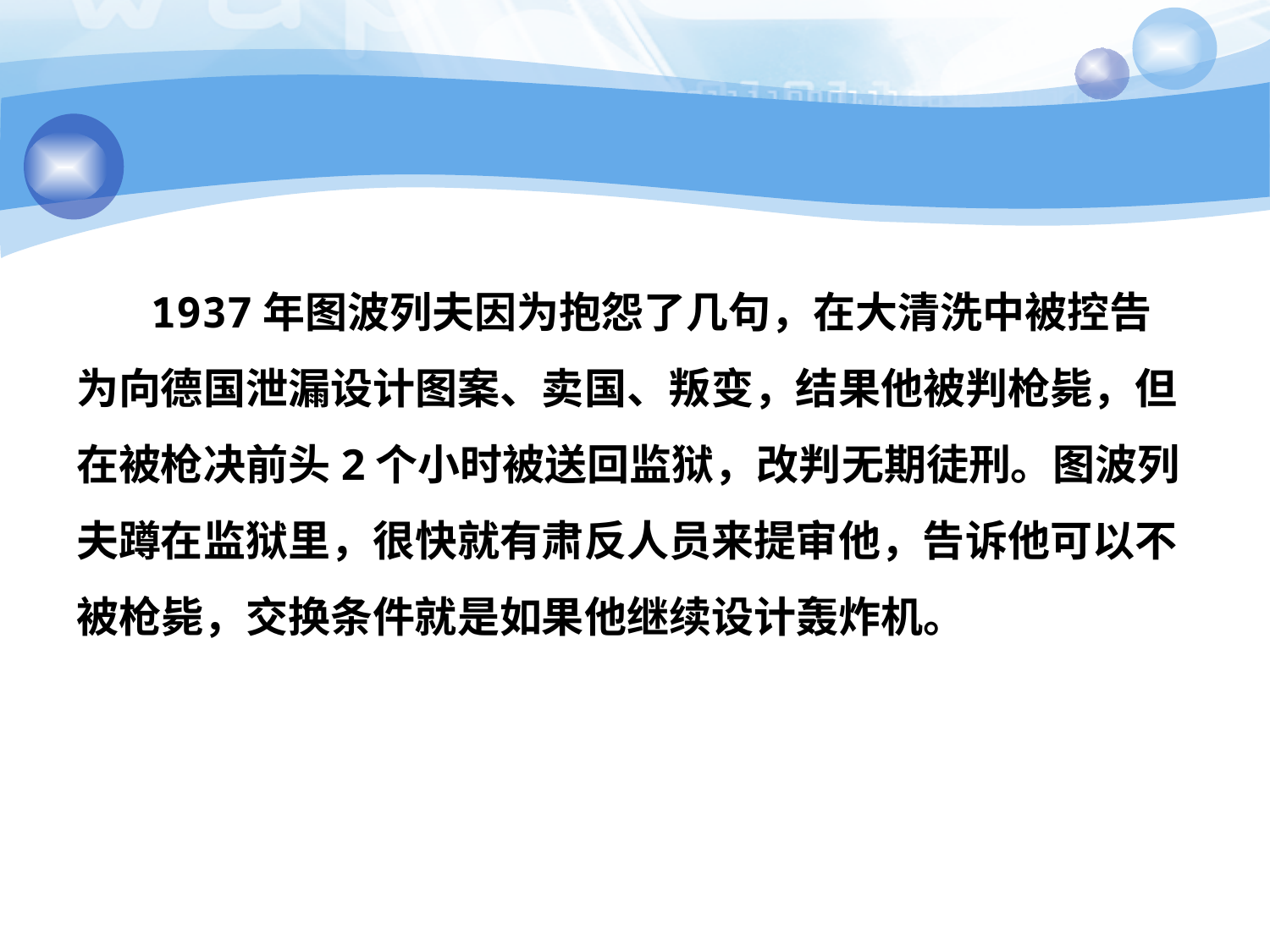

#
1937年图波列夫因为抱怨了几句，在大清洗中被控告为向德国泄漏设计图案、卖国、叛变，结果他被判枪毙，但在被枪决前头2个小时被送回监狱，改判无期徒刑。图波列夫蹲在监狱里，很快就有肃反人员来提审他，告诉他可以不被枪毙，交换条件就是如果他继续设计轰炸机。